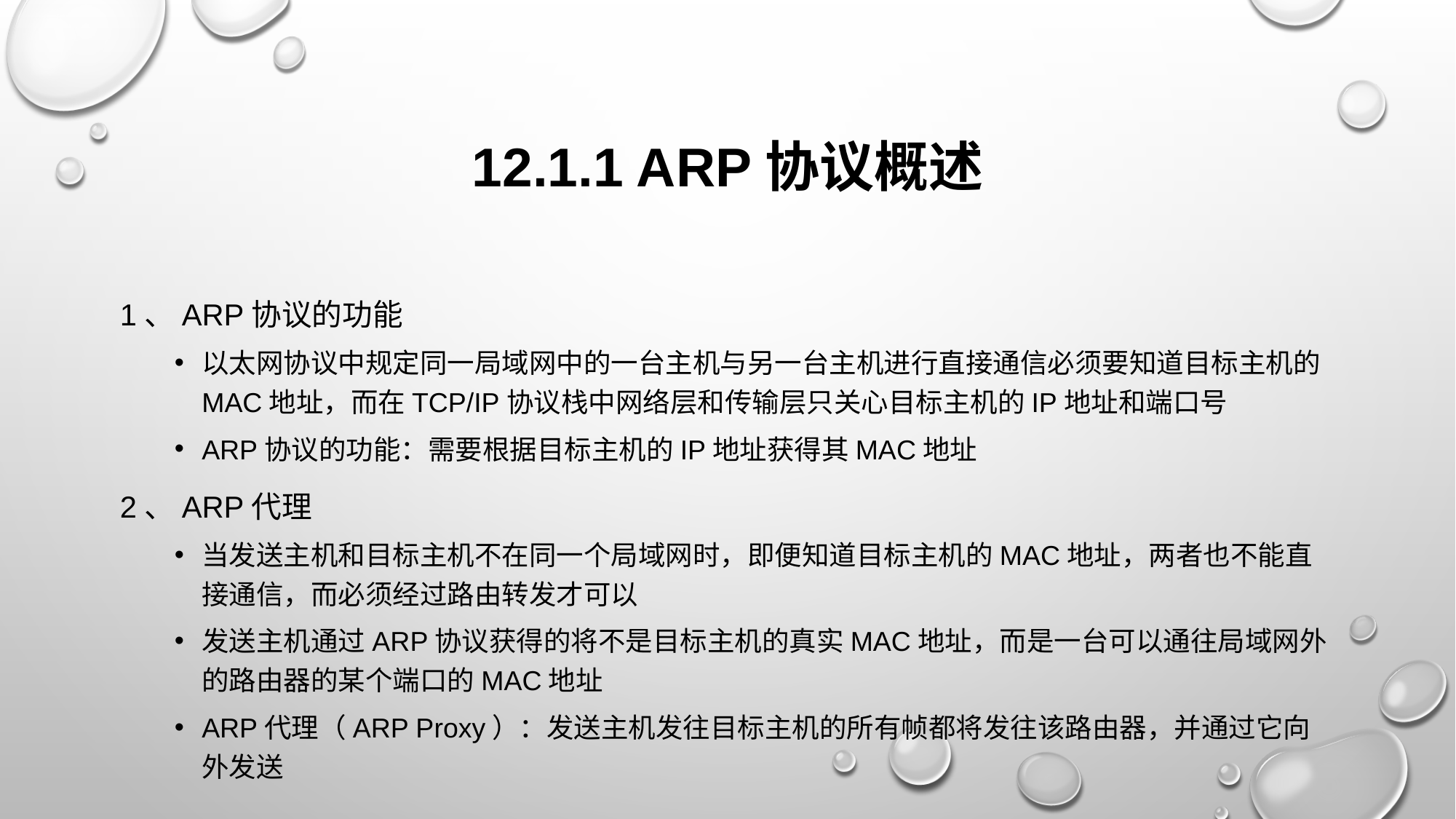

# 12.1.1 ARP协议概述
1、ARP协议的功能
以太网协议中规定同一局域网中的一台主机与另一台主机进行直接通信必须要知道目标主机的MAC地址，而在TCP/IP协议栈中网络层和传输层只关心目标主机的IP地址和端口号
ARP协议的功能：需要根据目标主机的IP地址获得其MAC地址
2、ARP代理
当发送主机和目标主机不在同一个局域网时，即便知道目标主机的MAC地址，两者也不能直接通信，而必须经过路由转发才可以
发送主机通过ARP协议获得的将不是目标主机的真实MAC地址，而是一台可以通往局域网外的路由器的某个端口的MAC地址
ARP代理（ARP Proxy）：发送主机发往目标主机的所有帧都将发往该路由器，并通过它向外发送